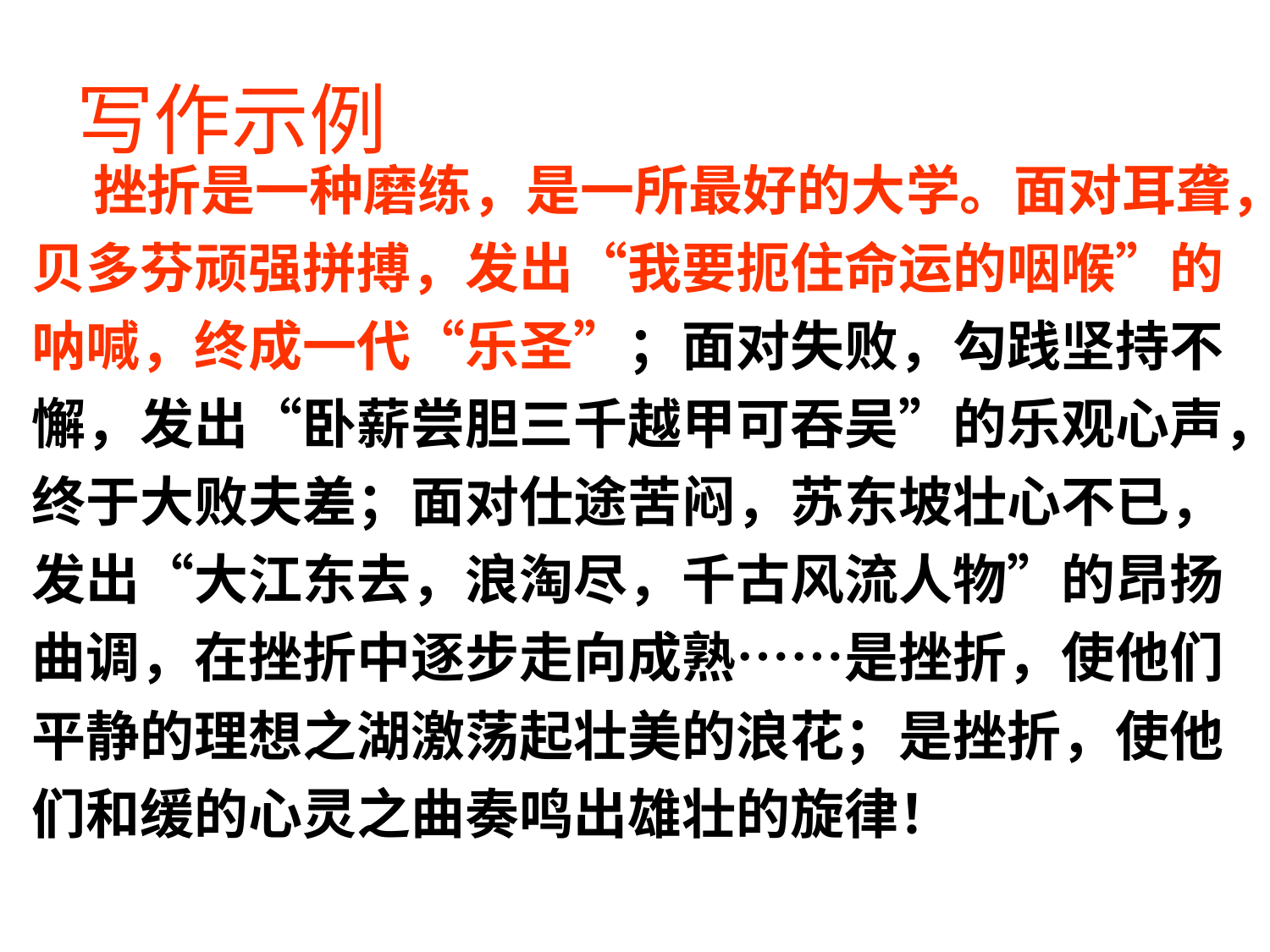

# 写作示例
    挫折是一种磨练，是一所最好的大学。面对耳聋，贝多芬顽强拼搏，发出“我要扼住命运的咽喉”的呐喊，终成一代“乐圣”；面对失败，勾践坚持不懈，发出“卧薪尝胆三千越甲可吞吴”的乐观心声，终于大败夫差；面对仕途苦闷，苏东坡壮心不已，发出“大江东去，浪淘尽，千古风流人物”的昂扬曲调，在挫折中逐步走向成熟……是挫折，使他们平静的理想之湖激荡起壮美的浪花；是挫折，使他们和缓的心灵之曲奏鸣出雄壮的旋律！